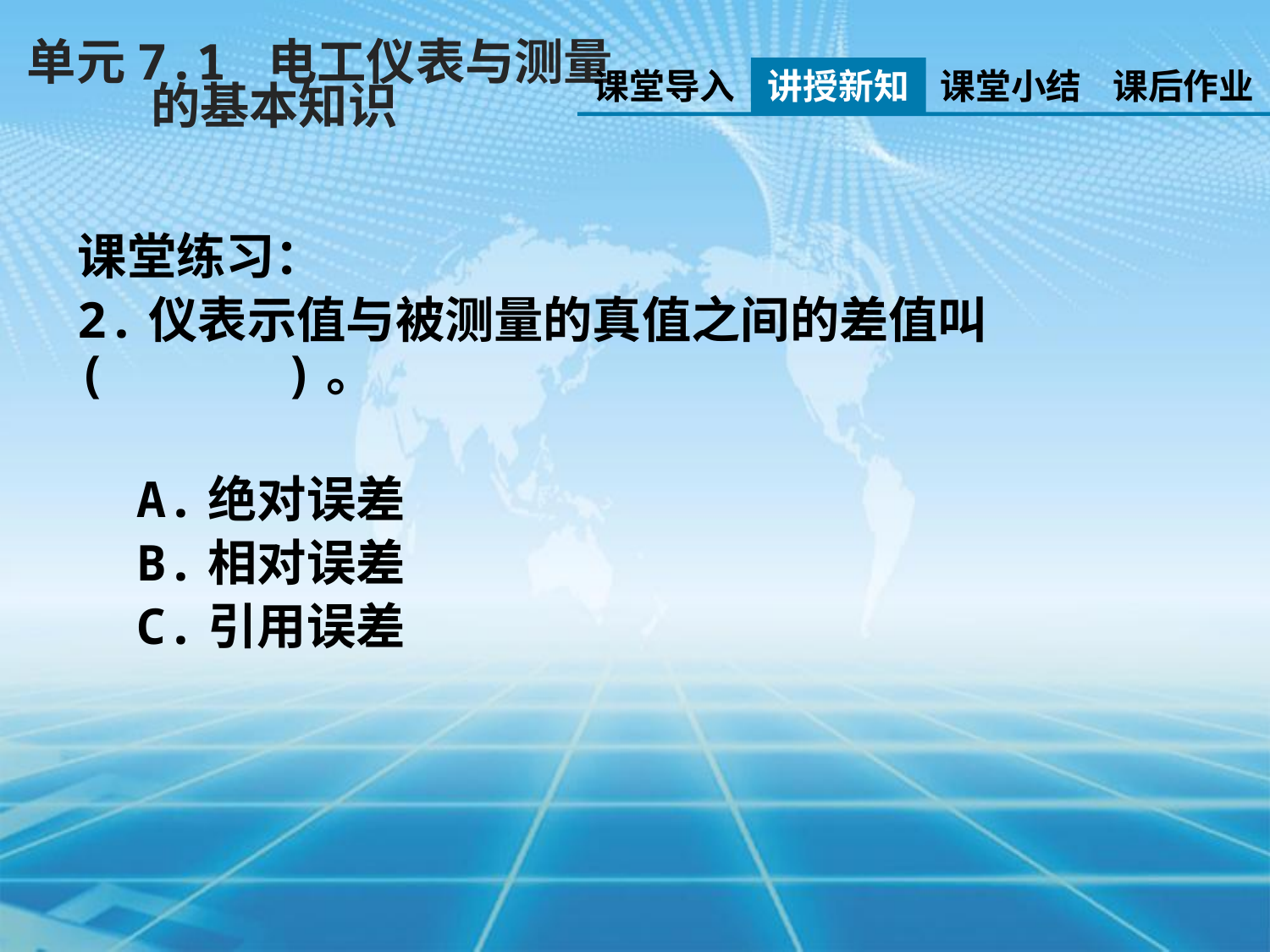

单元7.1 电工仪表与测量
          的基本知识
课堂导入
讲授新知
课堂小结
课后作业
课堂练习：
2.仪表示值与被测量的真值之间的差值叫(      )。

  A.绝对误差
  B.相对误差
  C.引用误差